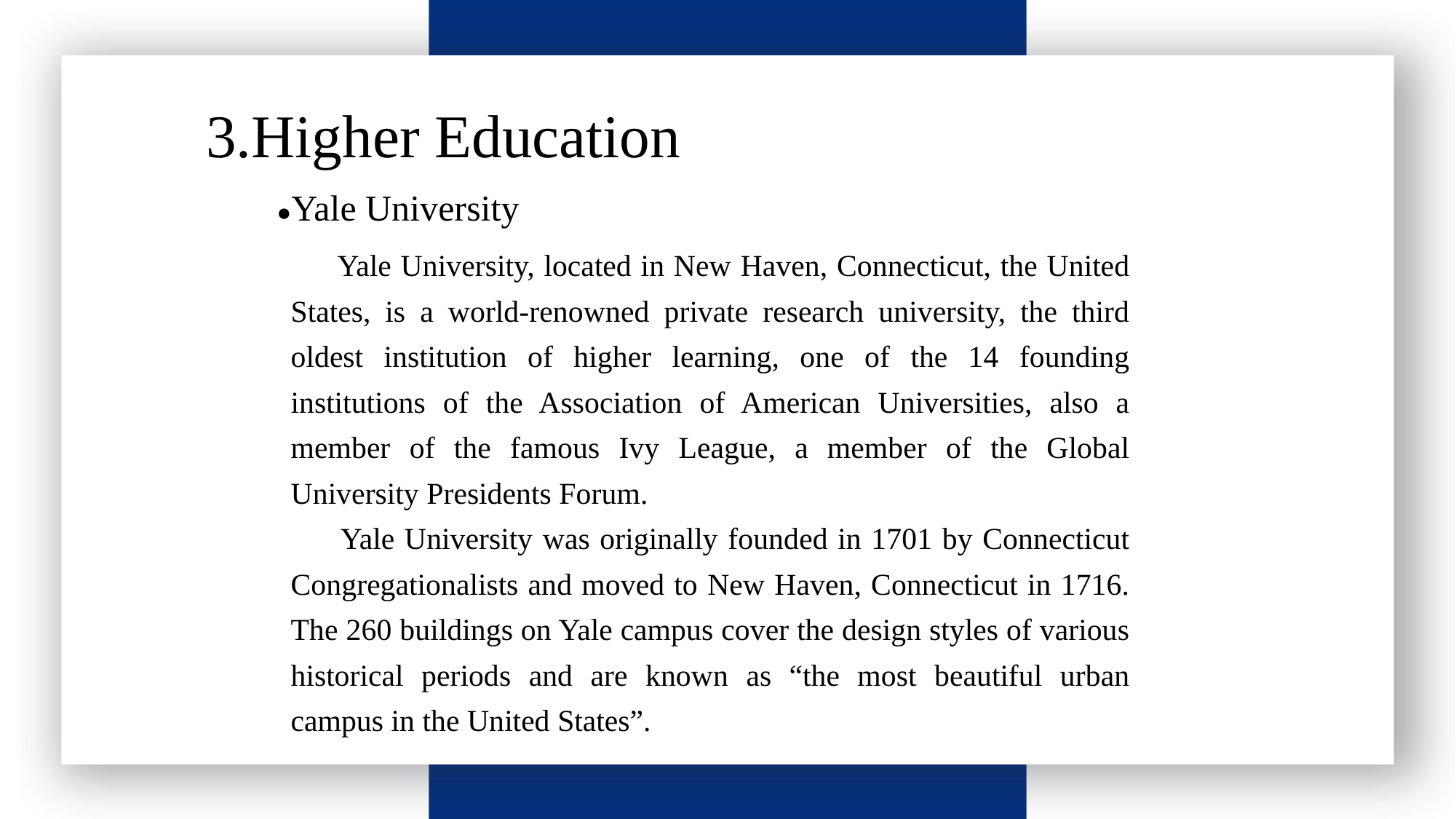

3.Higher Education
请输入标题
●Yale University
     Yale University, located in New Haven, Connecticut, the United States, is a world-renowned private research university, the third oldest institution of higher learning, one of the 14 founding institutions of the Association of American Universities, also a member of the famous Ivy League, a member of the Global University Presidents Forum.
     Yale University was originally founded in 1701 by Connecticut Congregationalists and moved to New Haven, Connecticut in 1716. The 260 buildings on Yale campus cover the design styles of various historical periods and are known as “the most beautiful urban campus in the United States”.